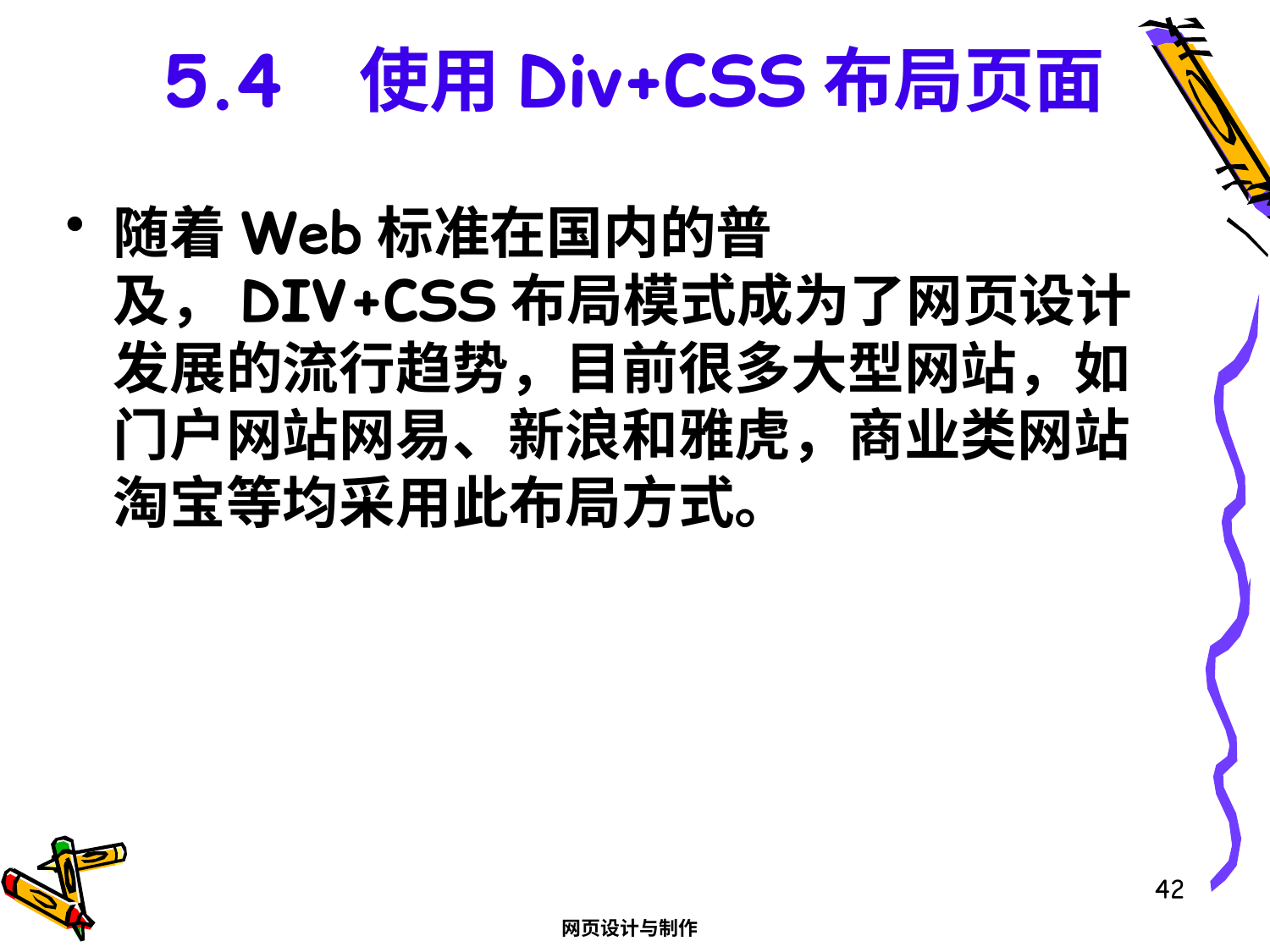

# 5.4  使用Div+CSS布局页面
随着Web标准在国内的普及，DIV+CSS布局模式成为了网页设计发展的流行趋势，目前很多大型网站，如门户网站网易、新浪和雅虎，商业类网站淘宝等均采用此布局方式。
42
网页设计与制作